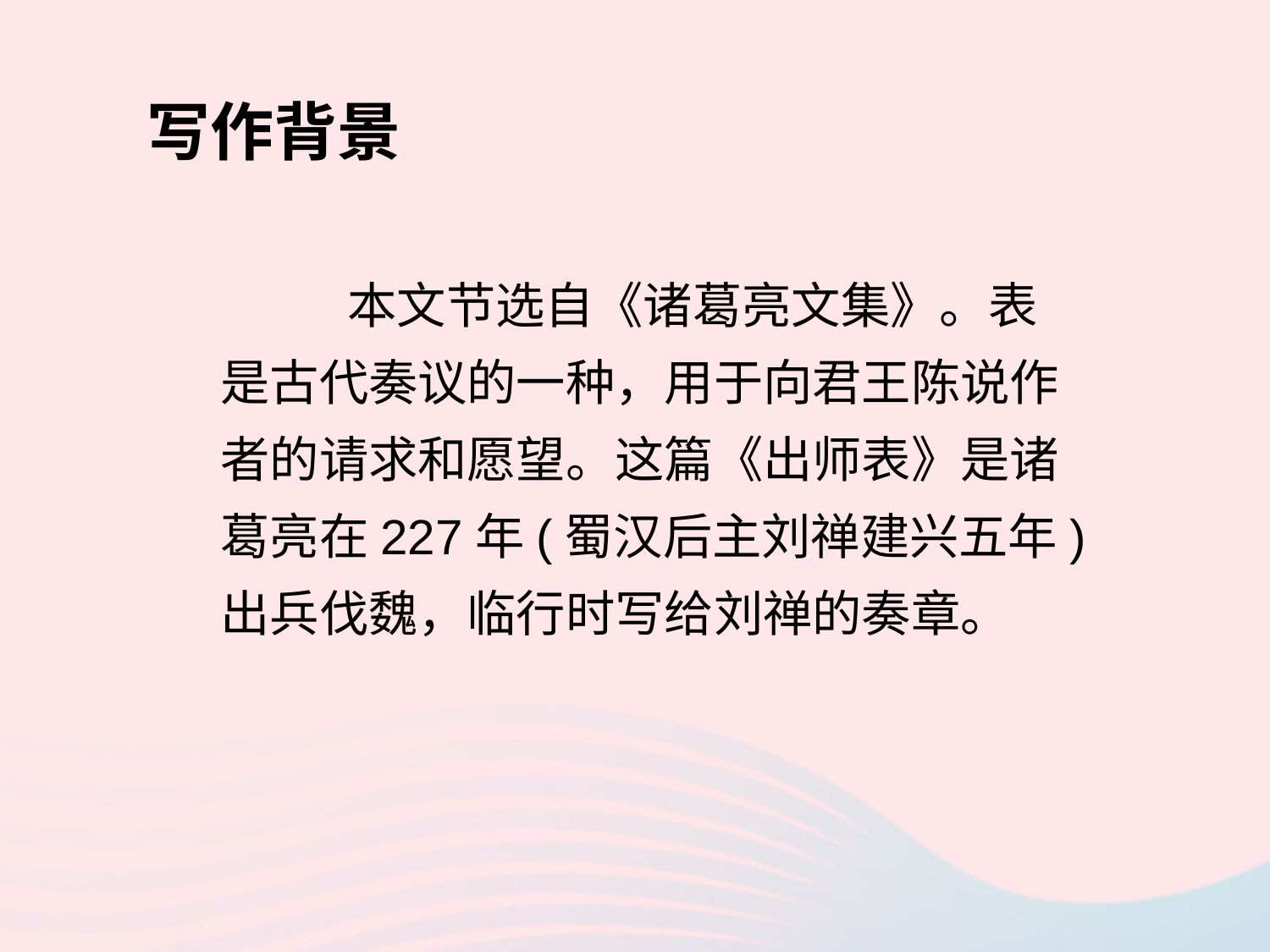

写作背景
	本文节选自《诸葛亮文集》。表是古代奏议的一种，用于向君王陈说作者的请求和愿望。这篇《出师表》是诸葛亮在227年(蜀汉后主刘禅建兴五年)出兵伐魏，临行时写给刘禅的奏章。